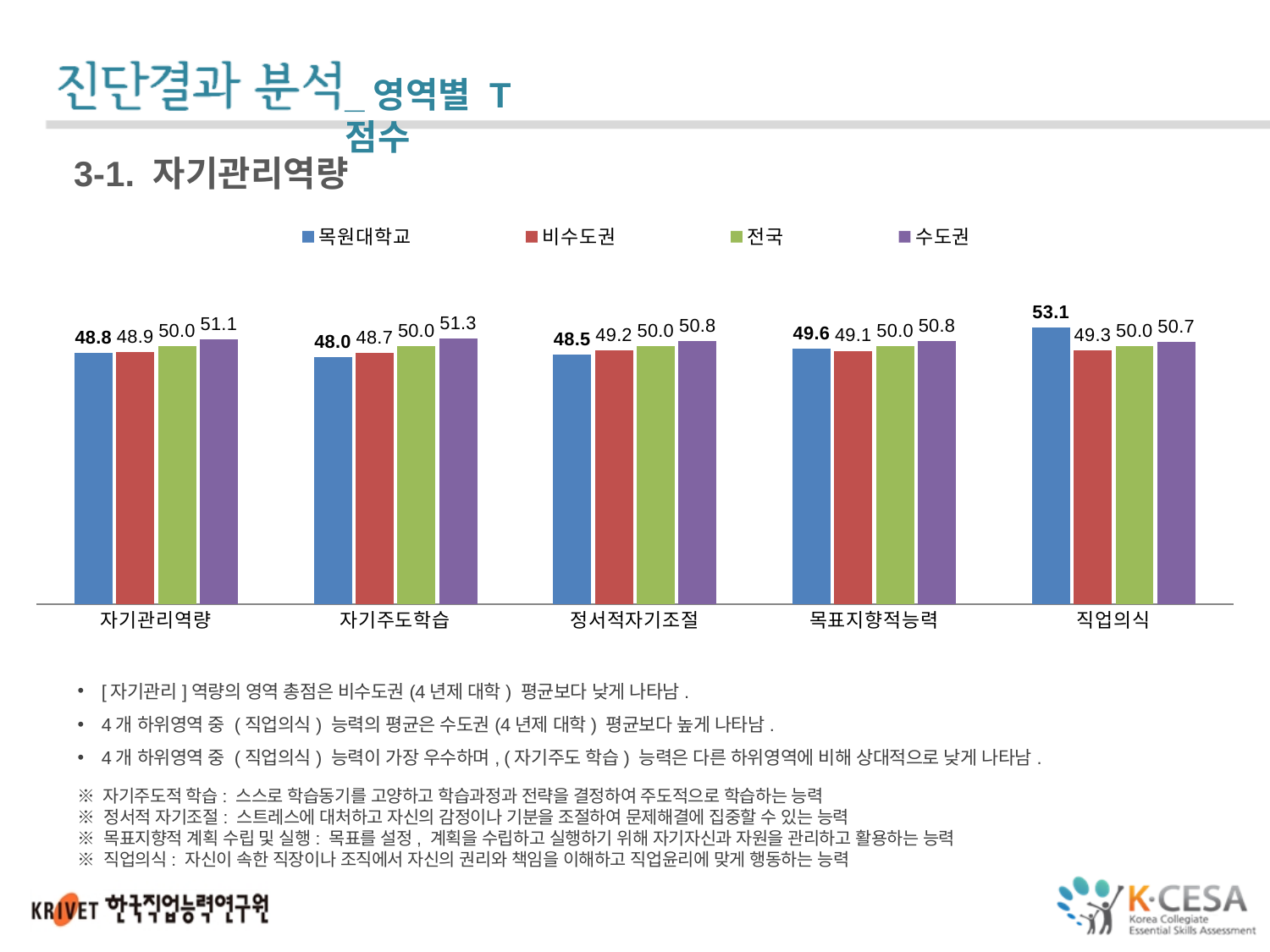

_영역별 T점수
3-1. 자기관리역량

### Chart

| Category | 목원대학교 | 비수도권 | 전국 | 수도권 |
|---|---|---|---|---|
| 자기관리역량 | 48.78561679790014 | 48.9 | 49.998924641901894 | 51.1 |
| 자기주도학습 | 47.980656167978836 | 48.72 | 49.99351376918402 | 51.26 |
| 정서적자기조절 | 48.511889763779514 | 49.15 | 49.997173671124514 | 50.84 |
| 목표지향적능력 | 49.55723097112858 | 49.13 | 49.97745332910999 | 50.82 |
| 직업의식 | 53.125643044619345 | 49.25 | 49.99838590506204 | 50.74 |
[자기관리]역량의 영역 총점은 비수도권(4년제 대학) 평균보다 낮게 나타남.
4개 하위영역 중 (직업의식) 능력의 평균은 수도권(4년제 대학) 평균보다 높게 나타남.
4개 하위영역 중 (직업의식) 능력이 가장 우수하며, (자기주도 학습) 능력은 다른 하위영역에 비해 상대적으로 낮게 나타남.
※ 자기주도적 학습: 스스로 학습동기를 고양하고 학습과정과 전략을 결정하여 주도적으로 학습하는 능력
※ 정서적 자기조절: 스트레스에 대처하고 자신의 감정이나 기분을 조절하여 문제해결에 집중할 수 있는 능력
※ 목표지향적 계획 수립 및 실행: 목표를 설정, 계획을 수립하고 실행하기 위해 자기자신과 자원을 관리하고 활용하는 능력
※ 직업의식: 자신이 속한 직장이나 조직에서 자신의 권리와 책임을 이해하고 직업윤리에 맞게 행동하는 능력